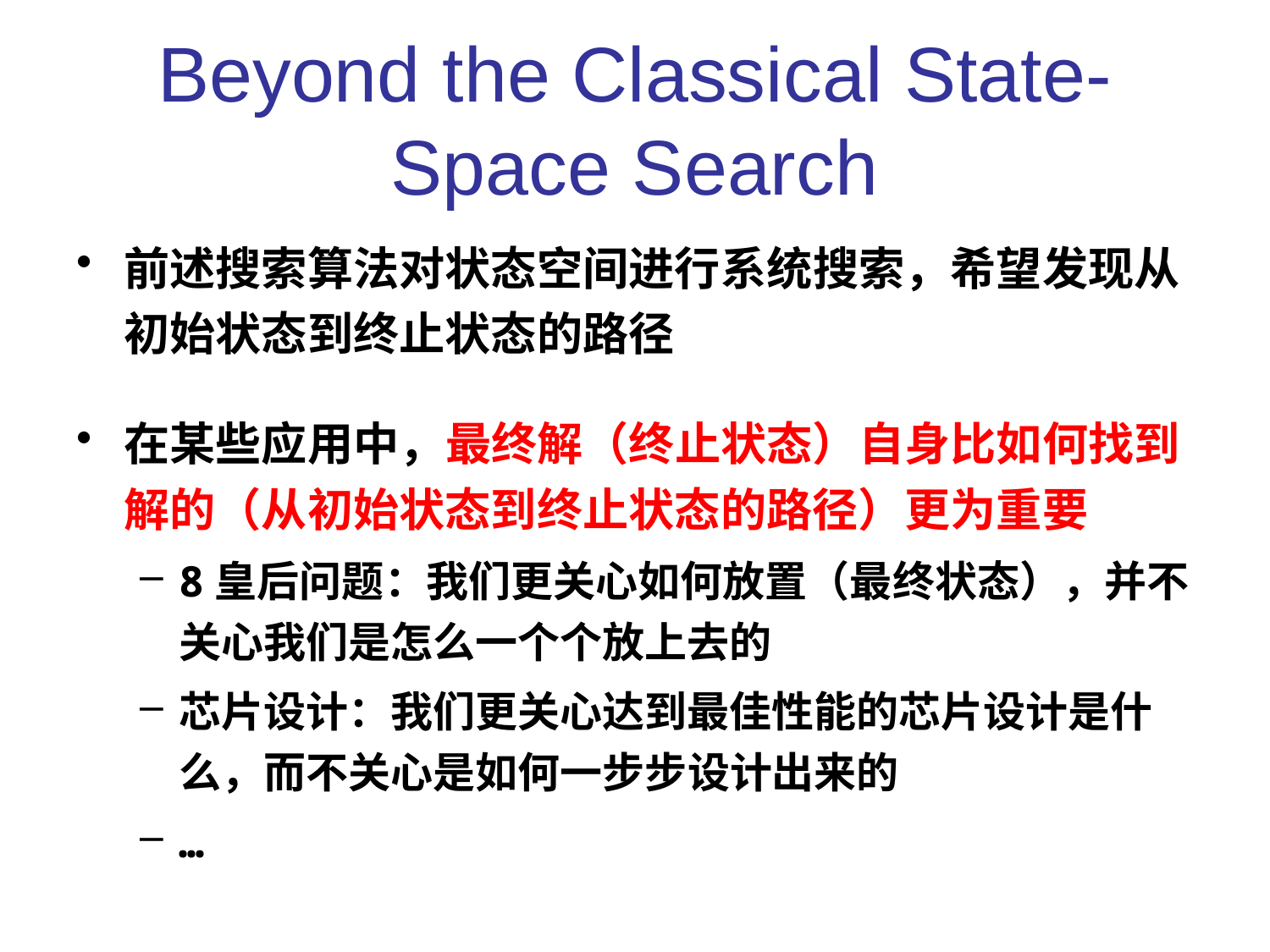

# Beyond the Classical State-Space Search
前述搜索算法对状态空间进行系统搜索，希望发现从初始状态到终止状态的路径

在某些应用中，最终解（终止状态）自身比如何找到解的（从初始状态到终止状态的路径）更为重要
8皇后问题：我们更关心如何放置（最终状态），并不关心我们是怎么一个个放上去的
芯片设计：我们更关心达到最佳性能的芯片设计是什么，而不关心是如何一步步设计出来的
…